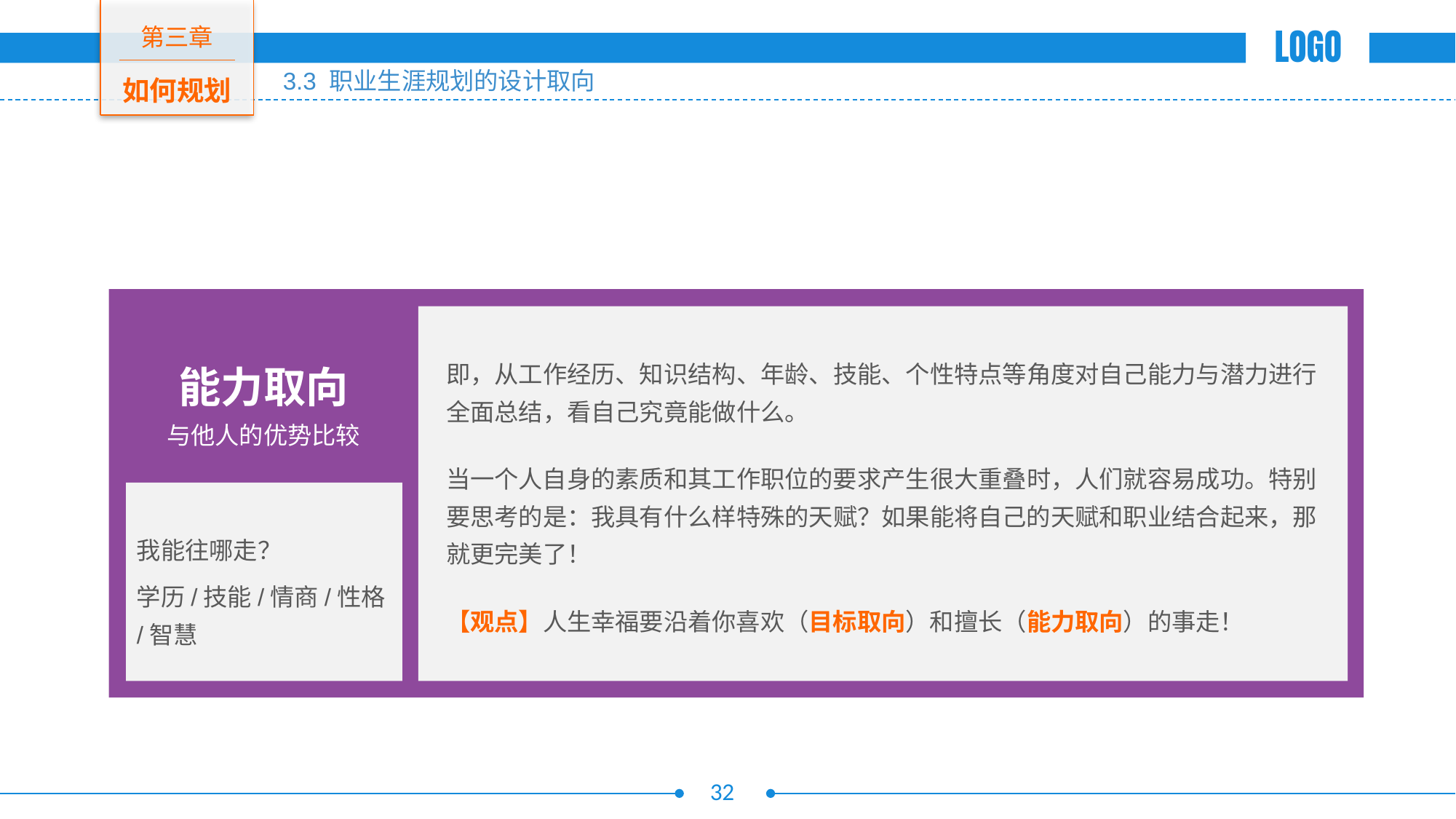

能力取向
与他人的优势比较
即，从工作经历、知识结构、年龄、技能、个性特点等角度对自己能力与潜力进行全面总结，看自己究竟能做什么。
当一个人自身的素质和其工作职位的要求产生很大重叠时，人们就容易成功。特别要思考的是：我具有什么样特殊的天赋？如果能将自己的天赋和职业结合起来，那就更完美了！

我能往哪走？
学历/技能/情商/性格/智慧
【观点】人生幸福要沿着你喜欢（目标取向）和擅长（能力取向）的事走！